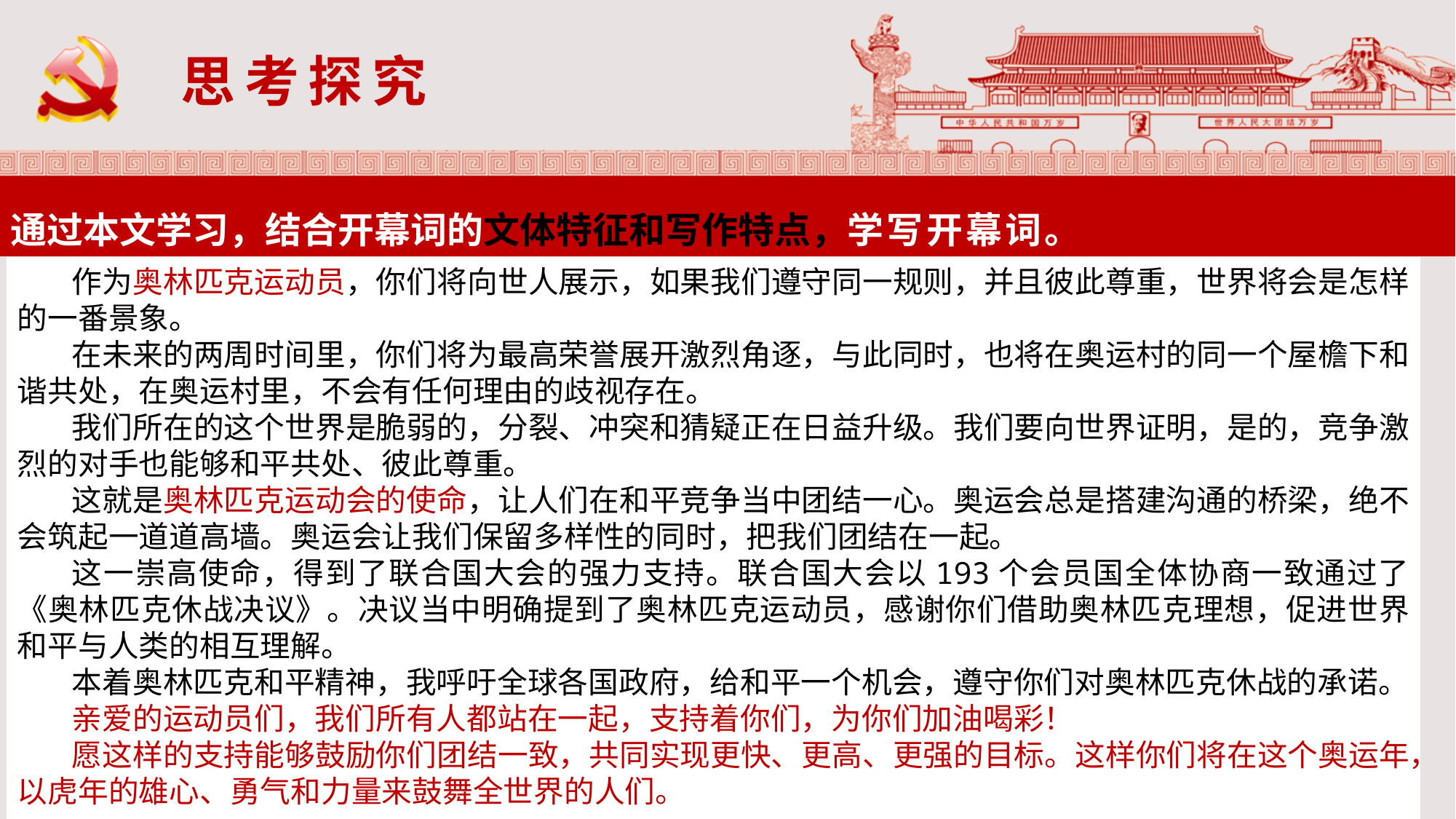

思考探究
通过本文学习，结合开幕词的文体特征和写作特点，学写开幕词。
作为奥林匹克运动员，你们将向世人展示，如果我们遵守同一规则，并且彼此尊重，世界将会是怎样的一番景象。
在未来的两周时间里，你们将为最高荣誉展开激烈角逐，与此同时，也将在奥运村的同一个屋檐下和谐共处，在奥运村里，不会有任何理由的歧视存在。
我们所在的这个世界是脆弱的，分裂、冲突和猜疑正在日益升级。我们要向世界证明，是的，竞争激烈的对手也能够和平共处、彼此尊重。
这就是奥林匹克运动会的使命，让人们在和平竞争当中团结一心。奥运会总是搭建沟通的桥梁，绝不会筑起一道道高墙。奥运会让我们保留多样性的同时，把我们团结在一起。
这一崇高使命，得到了联合国大会的强力支持。联合国大会以193个会员国全体协商一致通过了《奥林匹克休战决议》。决议当中明确提到了奥林匹克运动员，感谢你们借助奥林匹克理想，促进世界和平与人类的相互理解。
本着奥林匹克和平精神，我呼吁全球各国政府，给和平一个机会，遵守你们对奥林匹克休战的承诺。
亲爱的运动员们，我们所有人都站在一起，支持着你们，为你们加油喝彩！
愿这样的支持能够鼓励你们团结一致，共同实现更快、更高、更强的目标。这样你们将在这个奥运年，以虎年的雄心、勇气和力量来鼓舞全世界的人们。